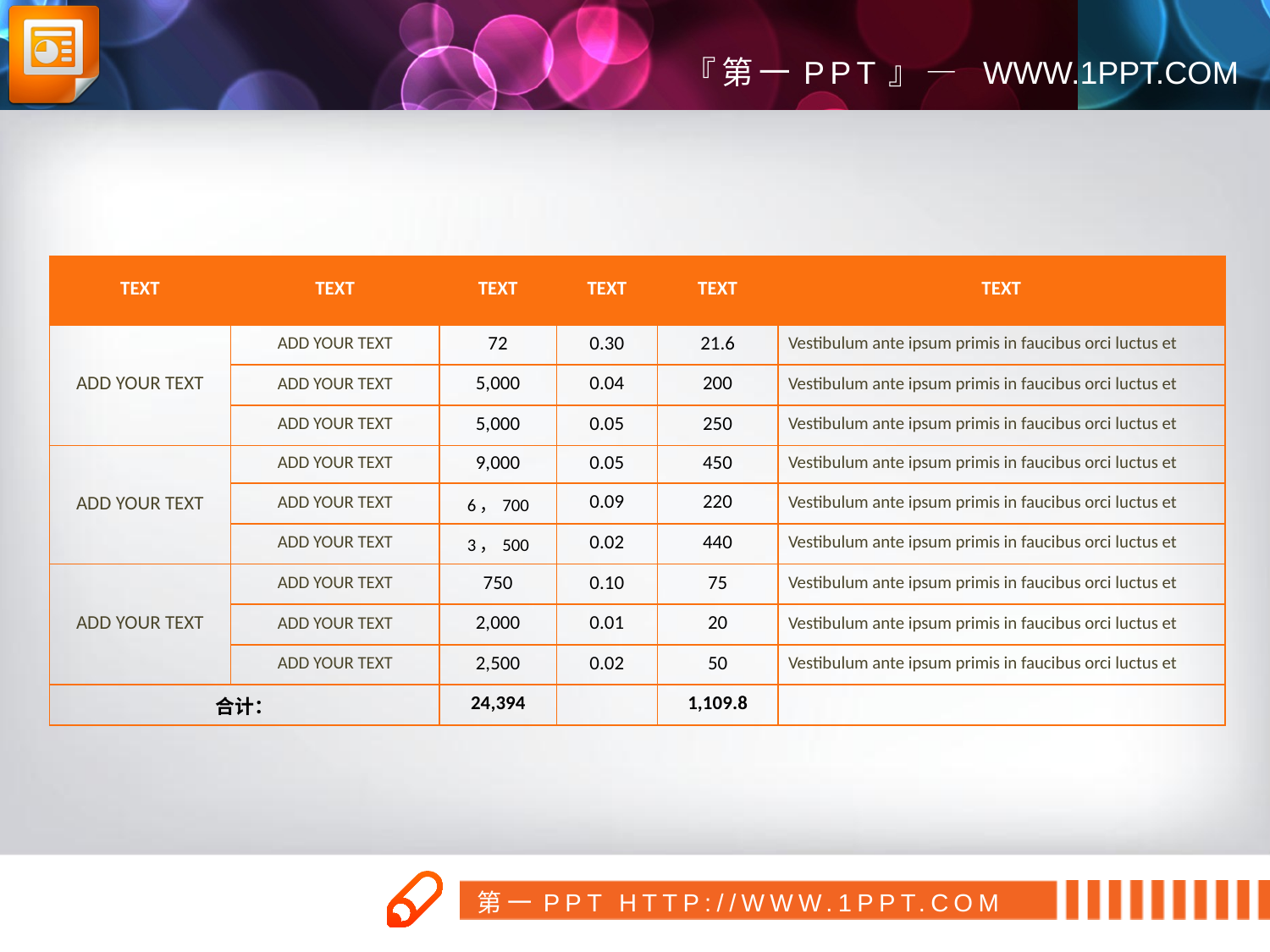

| TEXT | TEXT | TEXT | TEXT | TEXT | TEXT |
| --- | --- | --- | --- | --- | --- |
| ADD YOUR TEXT | ADD YOUR TEXT | 72 | 0.30 | 21.6 | Vestibulum ante ipsum primis in faucibus orci luctus et |
|  | ADD YOUR TEXT | 5,000 | 0.04 | 200 | Vestibulum ante ipsum primis in faucibus orci luctus et |
|  | ADD YOUR TEXT | 5,000 | 0.05 | 250 | Vestibulum ante ipsum primis in faucibus orci luctus et |
| ADD YOUR TEXT | ADD YOUR TEXT | 9,000 | 0.05 | 450 | Vestibulum ante ipsum primis in faucibus orci luctus et |
|  | ADD YOUR TEXT | 6，700 | 0.09 | 220 | Vestibulum ante ipsum primis in faucibus orci luctus et |
|  | ADD YOUR TEXT | 3，500 | 0.02 | 440 | Vestibulum ante ipsum primis in faucibus orci luctus et |
| ADD YOUR TEXT | ADD YOUR TEXT | 750 | 0.10 | 75 | Vestibulum ante ipsum primis in faucibus orci luctus et |
|  | ADD YOUR TEXT | 2,000 | 0.01 | 20 | Vestibulum ante ipsum primis in faucibus orci luctus et |
|  | ADD YOUR TEXT | 2,500 | 0.02 | 50 | Vestibulum ante ipsum primis in faucibus orci luctus et |
| 合计： |  | 24,394 |  | 1,109.8 |  |